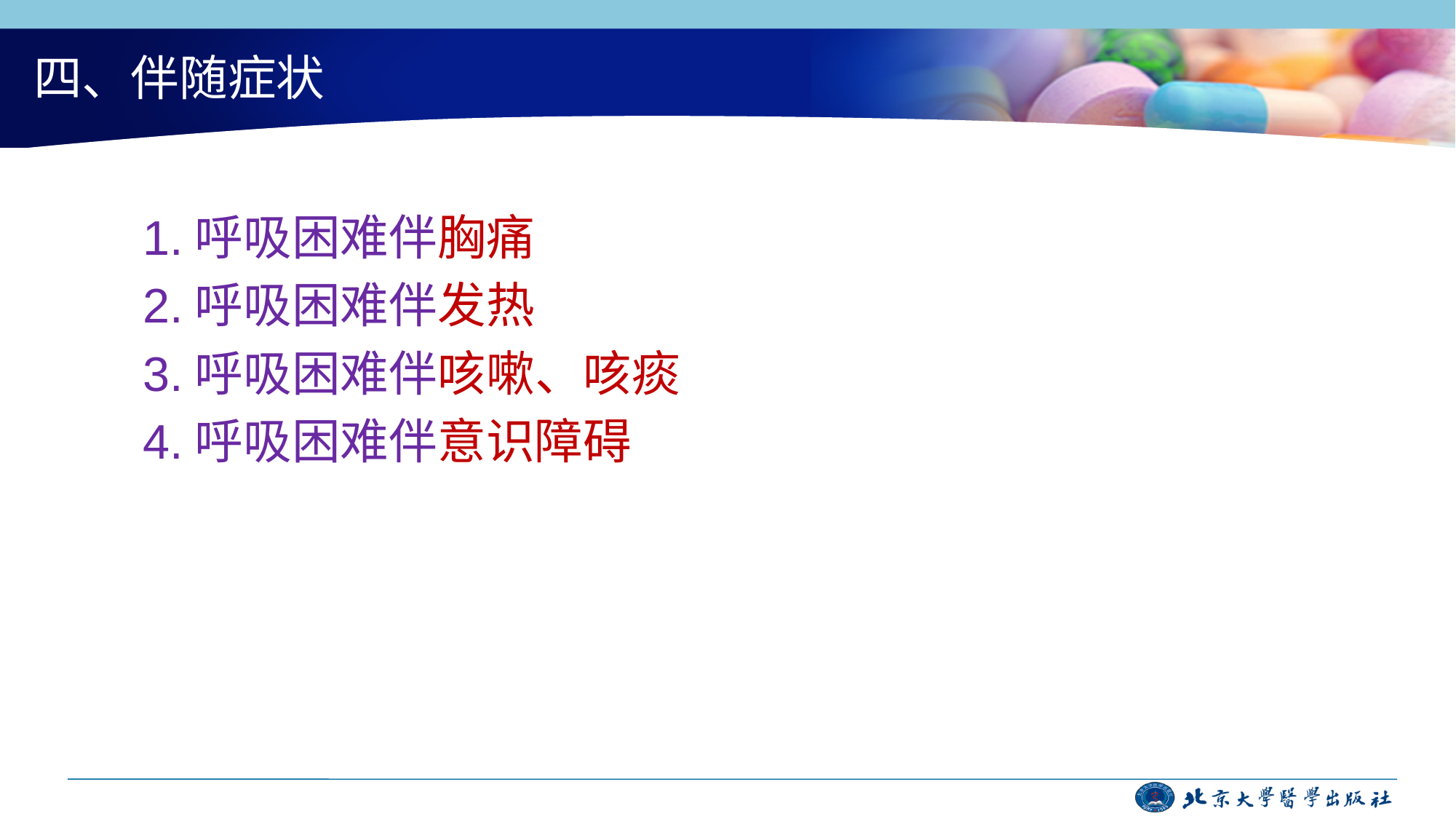

# 四、伴随症状
1.呼吸困难伴胸痛
2.呼吸困难伴发热
3.呼吸困难伴咳嗽、咳痰
4.呼吸困难伴意识障碍